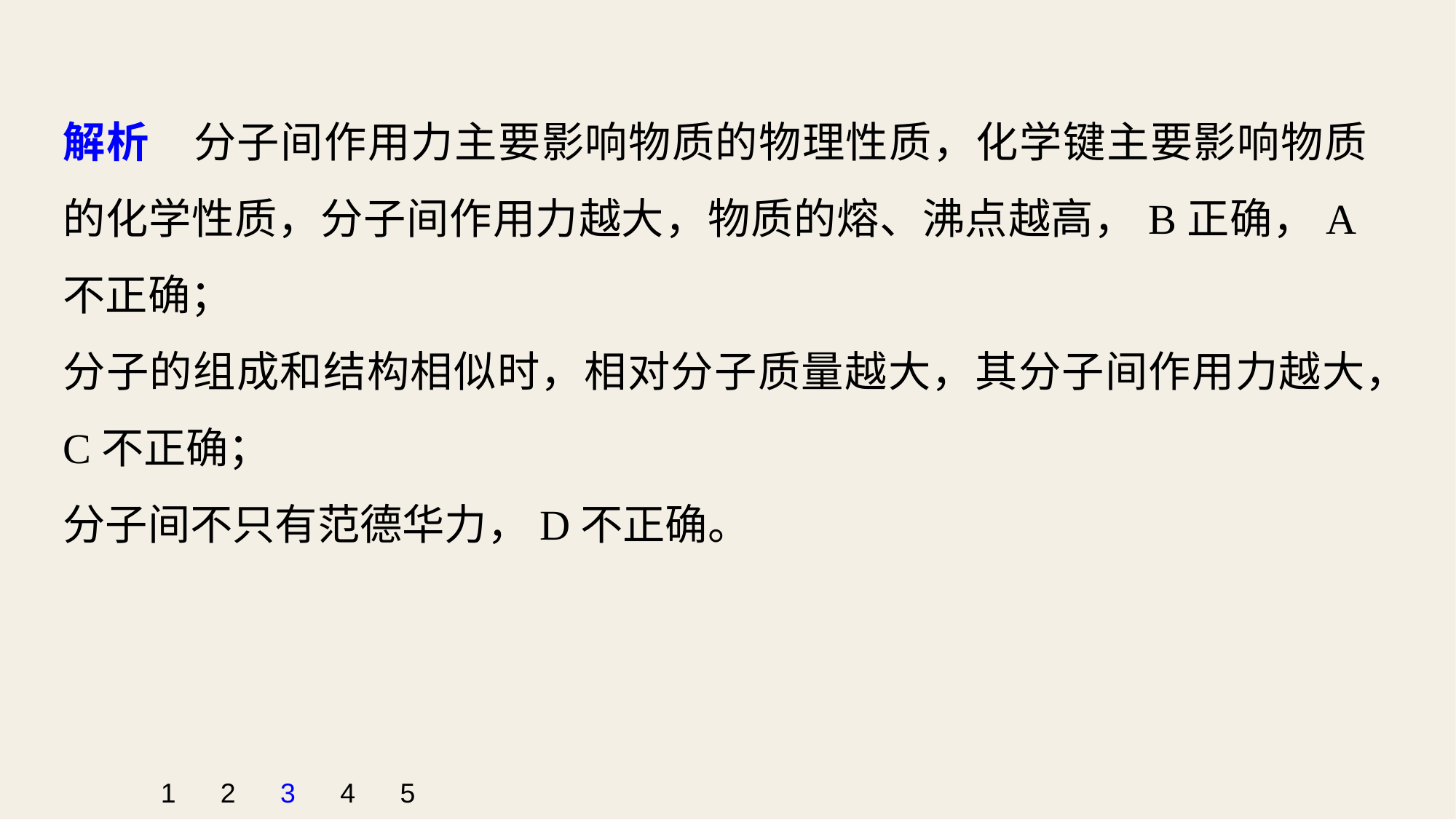

解析　分子间作用力主要影响物质的物理性质，化学键主要影响物质的化学性质，分子间作用力越大，物质的熔、沸点越高，B正确，A不正确；
分子的组成和结构相似时，相对分子质量越大，其分子间作用力越大，C不正确；
分子间不只有范德华力，D不正确。
1
2
3
4
5